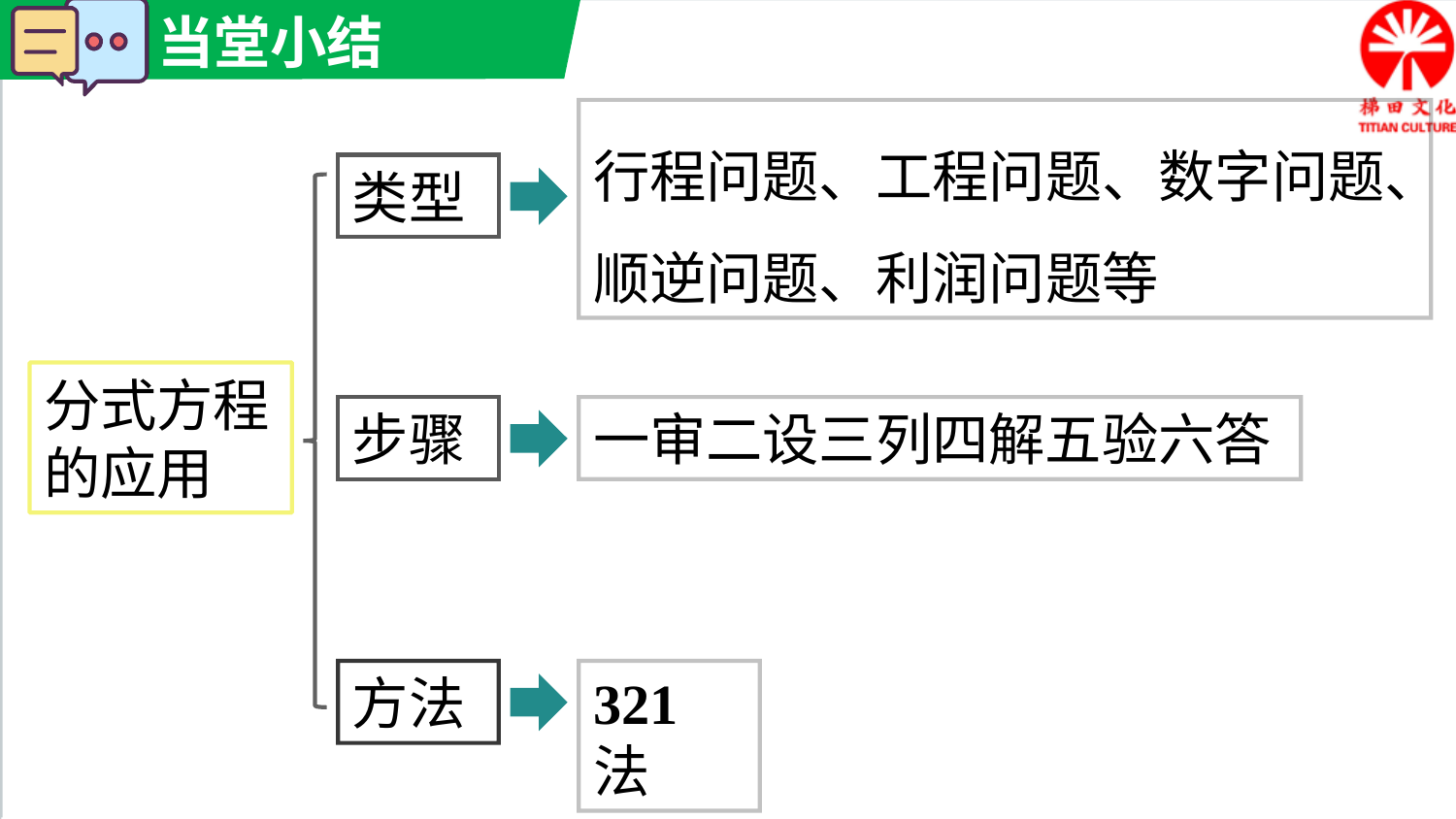

行程问题、工程问题、数字问题、顺逆问题、利润问题等
类型

分式方程的应用
步骤
一审二设三列四解五验六答

方法
321法